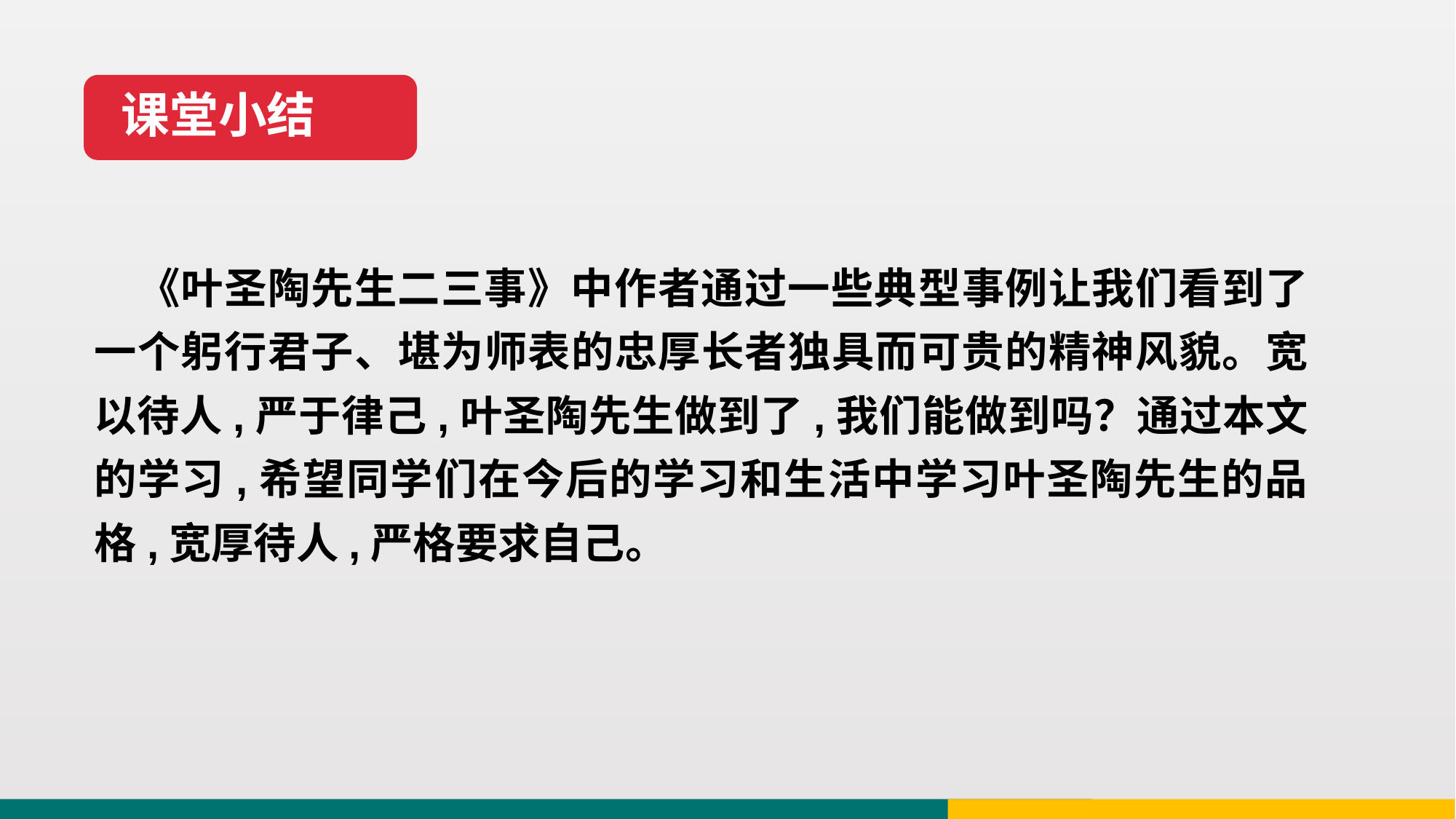

课堂小结
   《叶圣陶先生二三事》中作者通过一些典型事例让我们看到了一个躬行君子、堪为师表的忠厚长者独具而可贵的精神风貌。宽以待人,严于律己,叶圣陶先生做到了,我们能做到吗？通过本文的学习,希望同学们在今后的学习和生活中学习叶圣陶先生的品格,宽厚待人,严格要求自己。